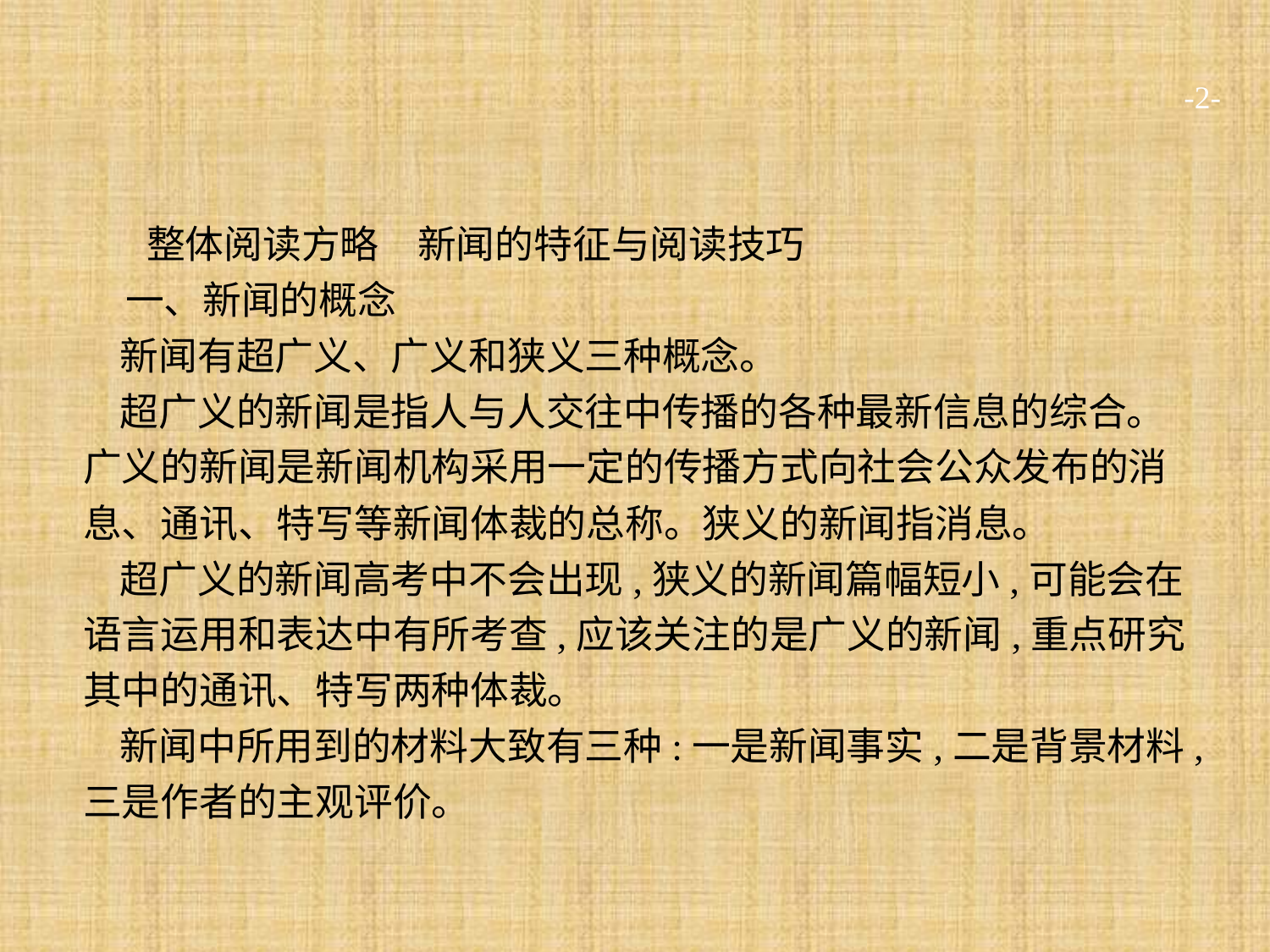

-2-
整体阅读方略　新闻的特征与阅读技巧
一、新闻的概念
新闻有超广义、广义和狭义三种概念。
超广义的新闻是指人与人交往中传播的各种最新信息的综合。广义的新闻是新闻机构采用一定的传播方式向社会公众发布的消息、通讯、特写等新闻体裁的总称。狭义的新闻指消息。
超广义的新闻高考中不会出现,狭义的新闻篇幅短小,可能会在语言运用和表达中有所考查,应该关注的是广义的新闻,重点研究其中的通讯、特写两种体裁。
新闻中所用到的材料大致有三种:一是新闻事实,二是背景材料,三是作者的主观评价。